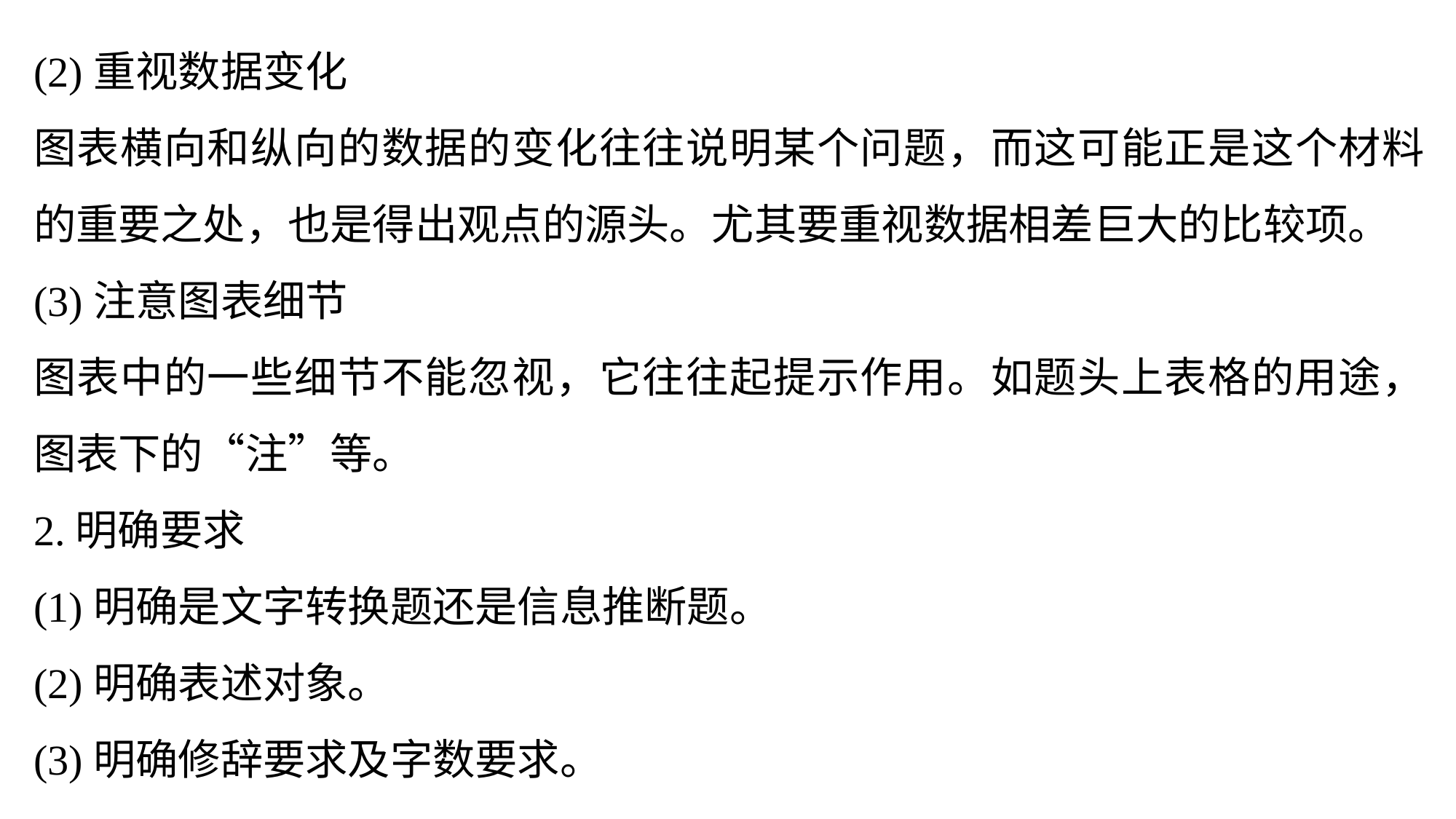

(2)重视数据变化
图表横向和纵向的数据的变化往往说明某个问题，而这可能正是这个材料的重要之处，也是得出观点的源头。尤其要重视数据相差巨大的比较项。
(3)注意图表细节
图表中的一些细节不能忽视，它往往起提示作用。如题头上表格的用途，图表下的“注”等。
2.明确要求
(1)明确是文字转换题还是信息推断题。
(2)明确表述对象。
(3)明确修辞要求及字数要求。